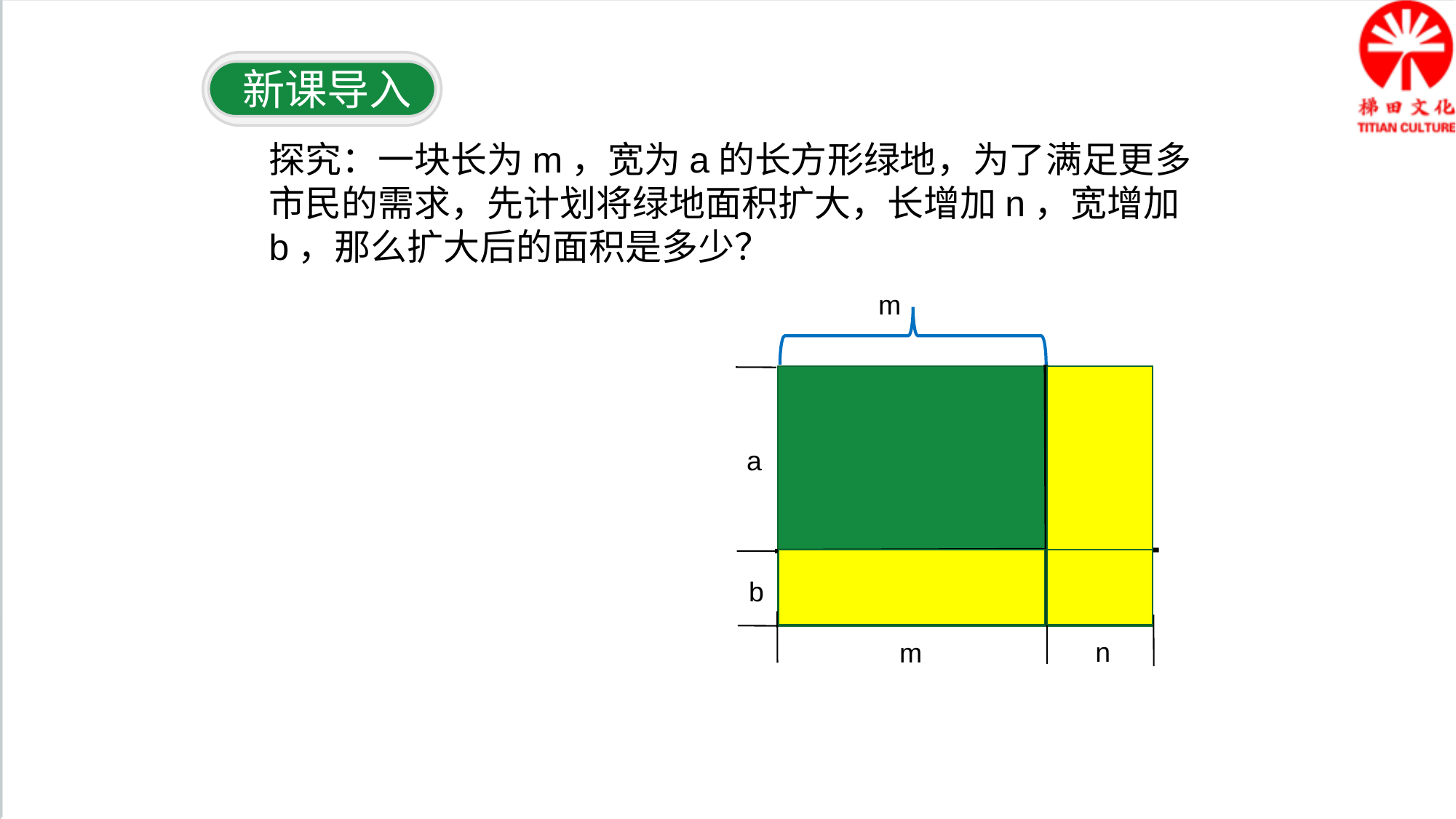

新课导入
探究：一块长为m，宽为a的长方形绿地，为了满足更多市民的需求，先计划将绿地面积扩大，长增加n，宽增加b，那么扩大后的面积是多少？

m

a

b
n
m